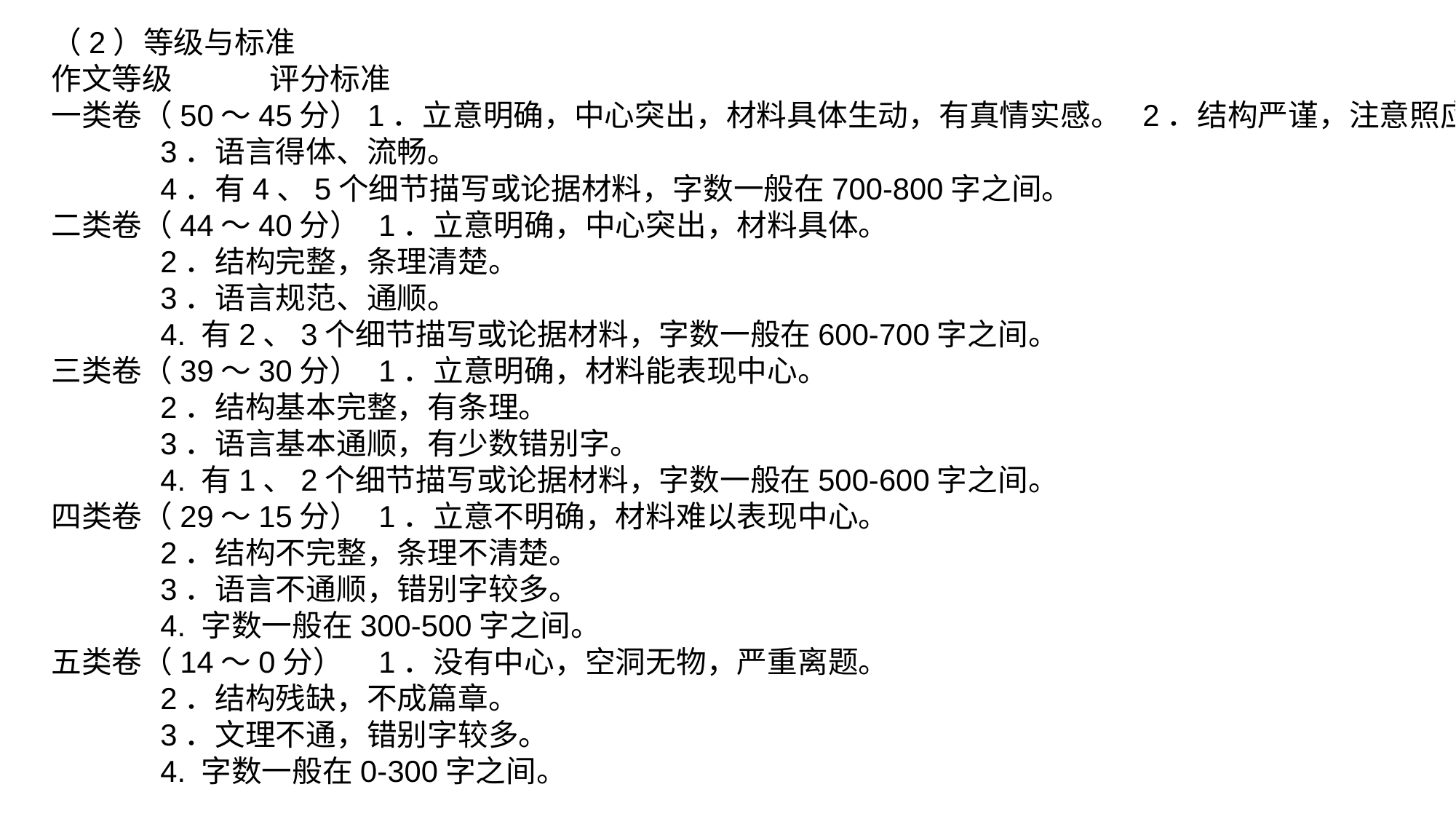

（2）等级与标准
作文等级	评分标准
一类卷（50～45分）1．立意明确，中心突出，材料具体生动，有真情实感。	2．结构严谨，注意照应，详略得当。
	3．语言得体、流畅。
	4．有4、5个细节描写或论据材料，字数一般在700-800字之间。
二类卷（44～40分）	1．立意明确，中心突出，材料具体。
	2．结构完整，条理清楚。
	3．语言规范、通顺。
	4. 有2、3个细节描写或论据材料，字数一般在600-700字之间。
三类卷（39～30分）	1．立意明确，材料能表现中心。
	2．结构基本完整，有条理。
	3．语言基本通顺，有少数错别字。
	4. 有1、2个细节描写或论据材料，字数一般在500-600字之间。
四类卷（29～15分）	1．立意不明确，材料难以表现中心。
	2．结构不完整，条理不清楚。
	3．语言不通顺，错别字较多。
	4. 字数一般在300-500字之间。
五类卷（14～0分）	1．没有中心，空洞无物，严重离题。
	2．结构残缺，不成篇章。
	3．文理不通，错别字较多。
	4. 字数一般在0-300字之间。